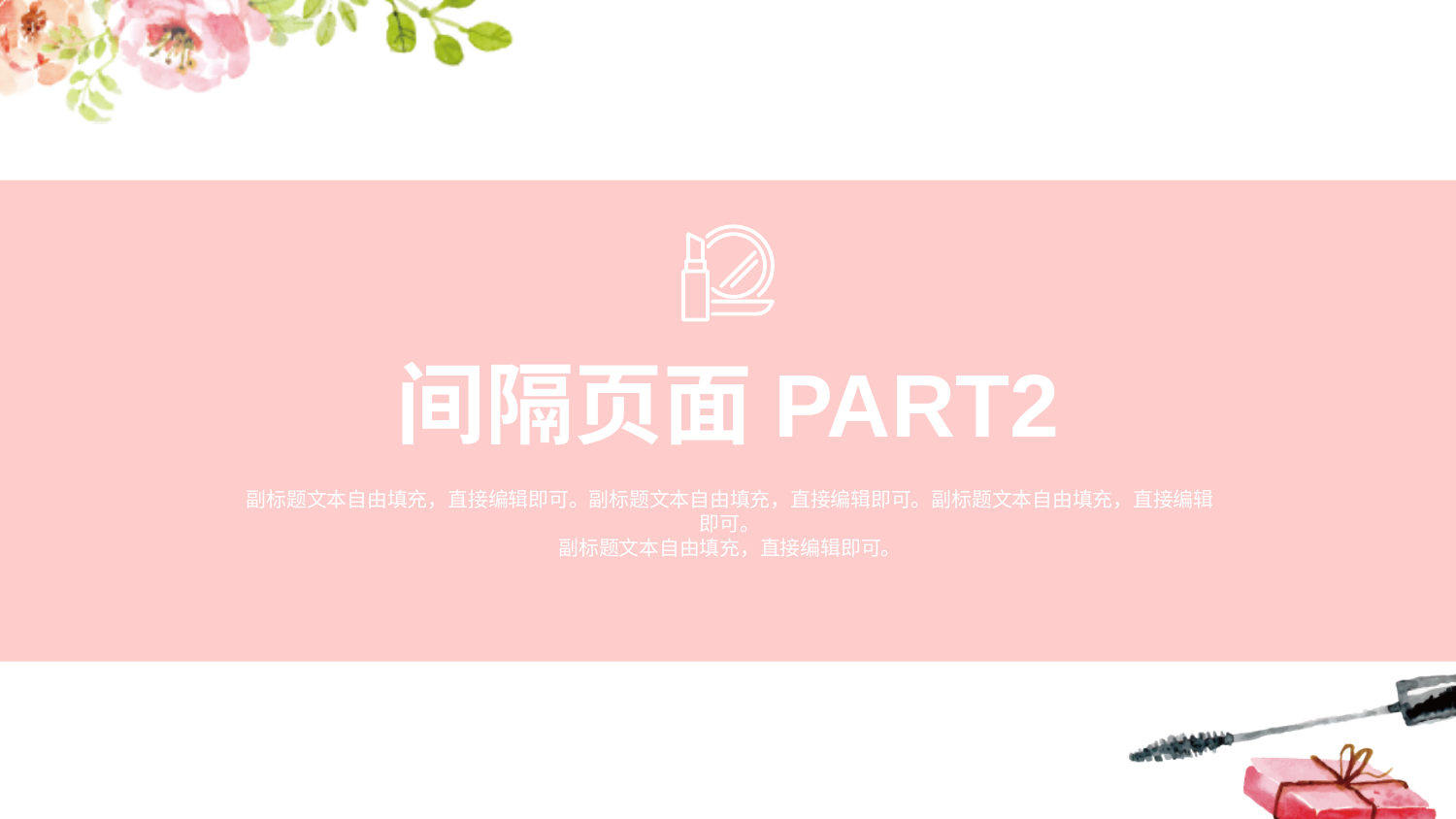

间隔页面PART2
副标题文本自由填充，直接编辑即可。副标题文本自由填充，直接编辑即可。副标题文本自由填充，直接编辑即可。
副标题文本自由填充，直接编辑即可。